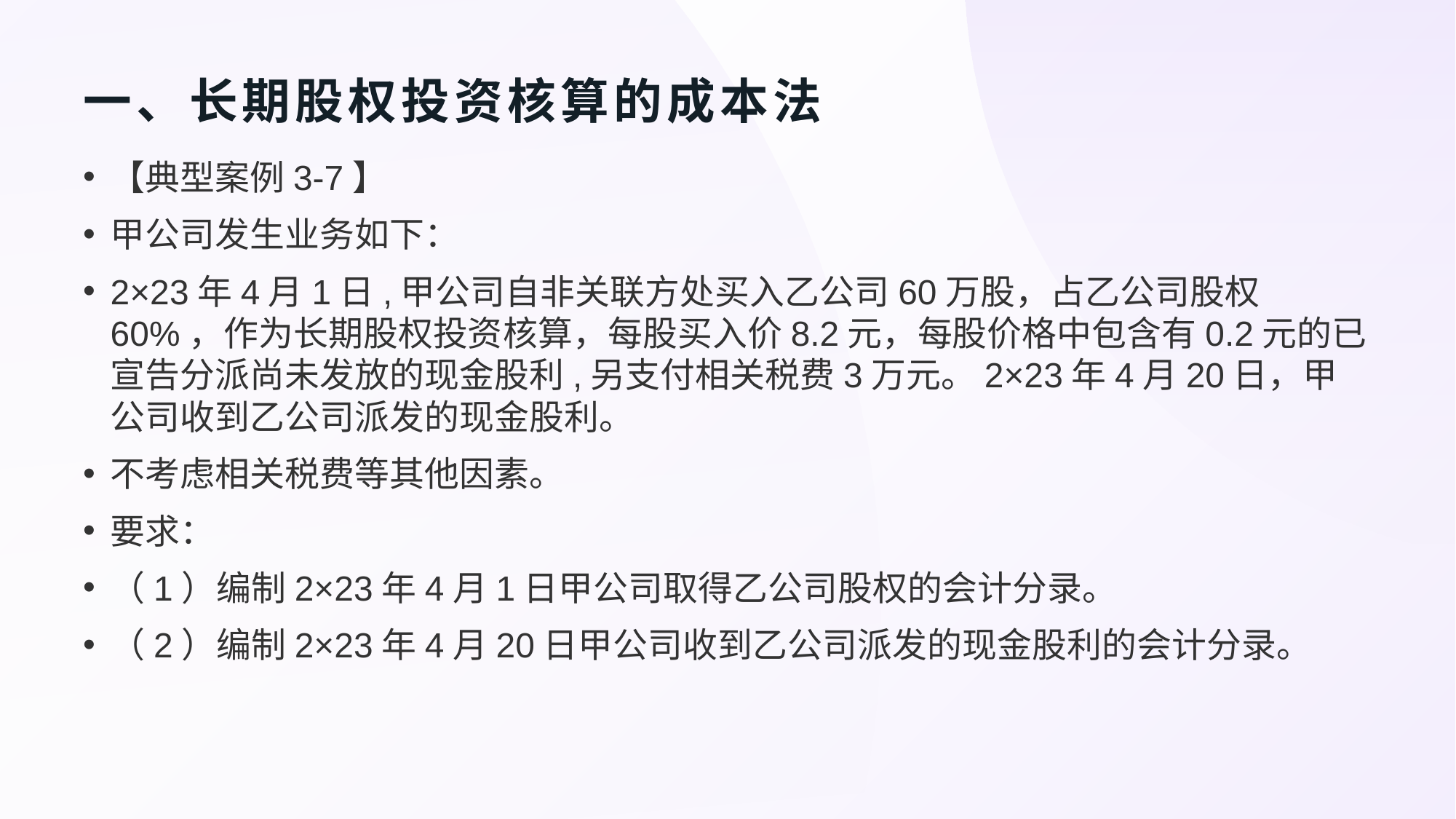

# 一、长期股权投资核算的成本法
【典型案例3-7】
甲公司发生业务如下：
2×23年4月1日,甲公司自非关联方处买入乙公司60万股，占乙公司股权60%，作为长期股权投资核算，每股买入价8.2元，每股价格中包含有0.2元的已宣告分派尚未发放的现金股利,另支付相关税费3万元。2×23年4月20日，甲公司收到乙公司派发的现金股利。
不考虑相关税费等其他因素。
要求：
（1）编制2×23年4月1日甲公司取得乙公司股权的会计分录。
（2）编制2×23年4月20日甲公司收到乙公司派发的现金股利的会计分录。